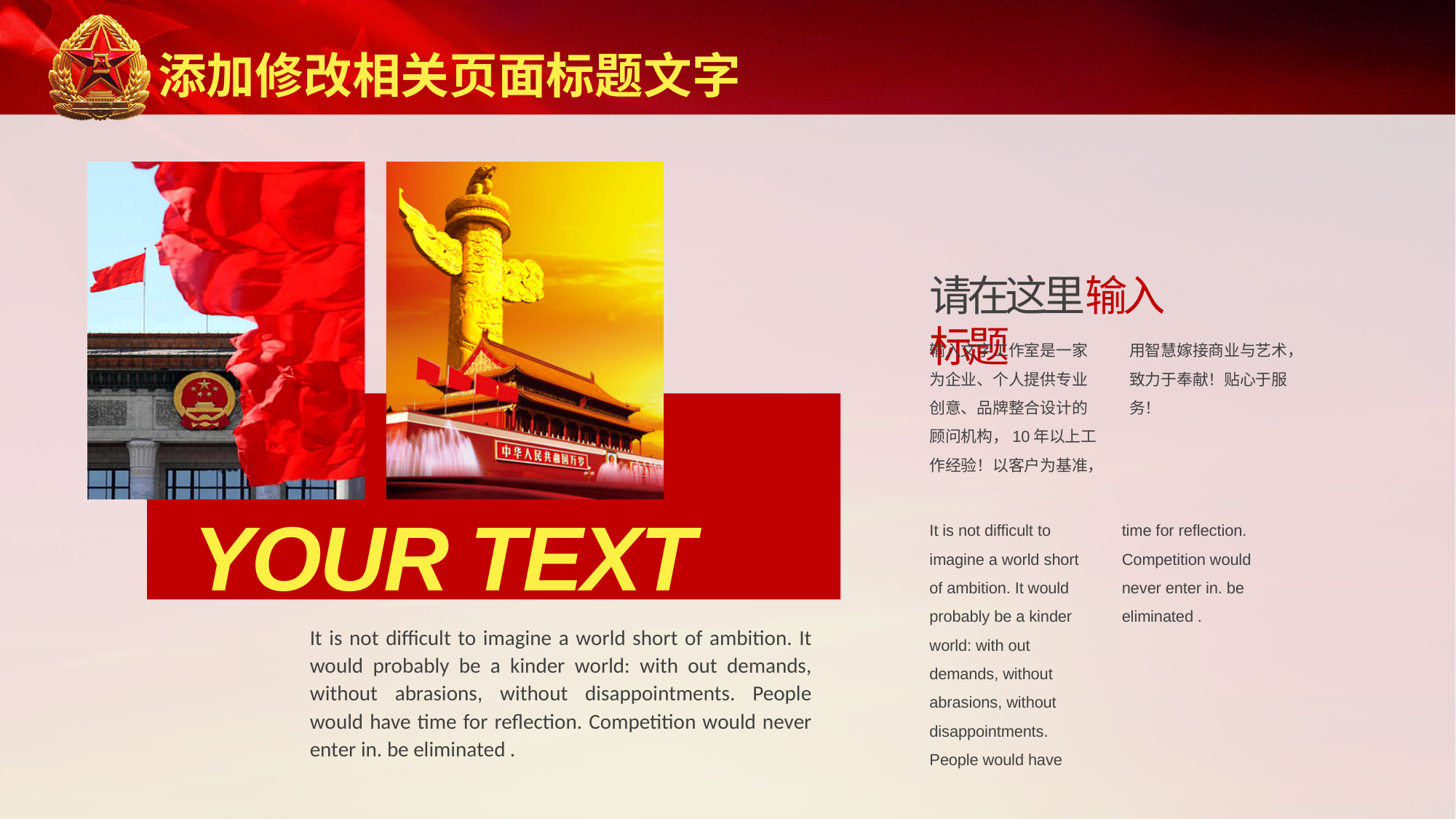

添加修改相关页面标题文字

请在这里输入标题
输入文字工作室是一家为企业、个人提供专业创意、品牌整合设计的顾问机构，10年以上工作经验！以客户为基准，用智慧嫁接商业与艺术，致力于奉献！贴心于服务！

YOUR TEXT
It is not difficult to imagine a world short of ambition. It would probably be a kinder world: with out demands, without abrasions, without disappointments. People would have time for reflection. Competition would never enter in. be eliminated .
It is not difficult to imagine a world short of ambition. It would probably be a kinder world: with out demands, without abrasions, without disappointments. People would have time for reflection. Competition would never enter in. be eliminated .